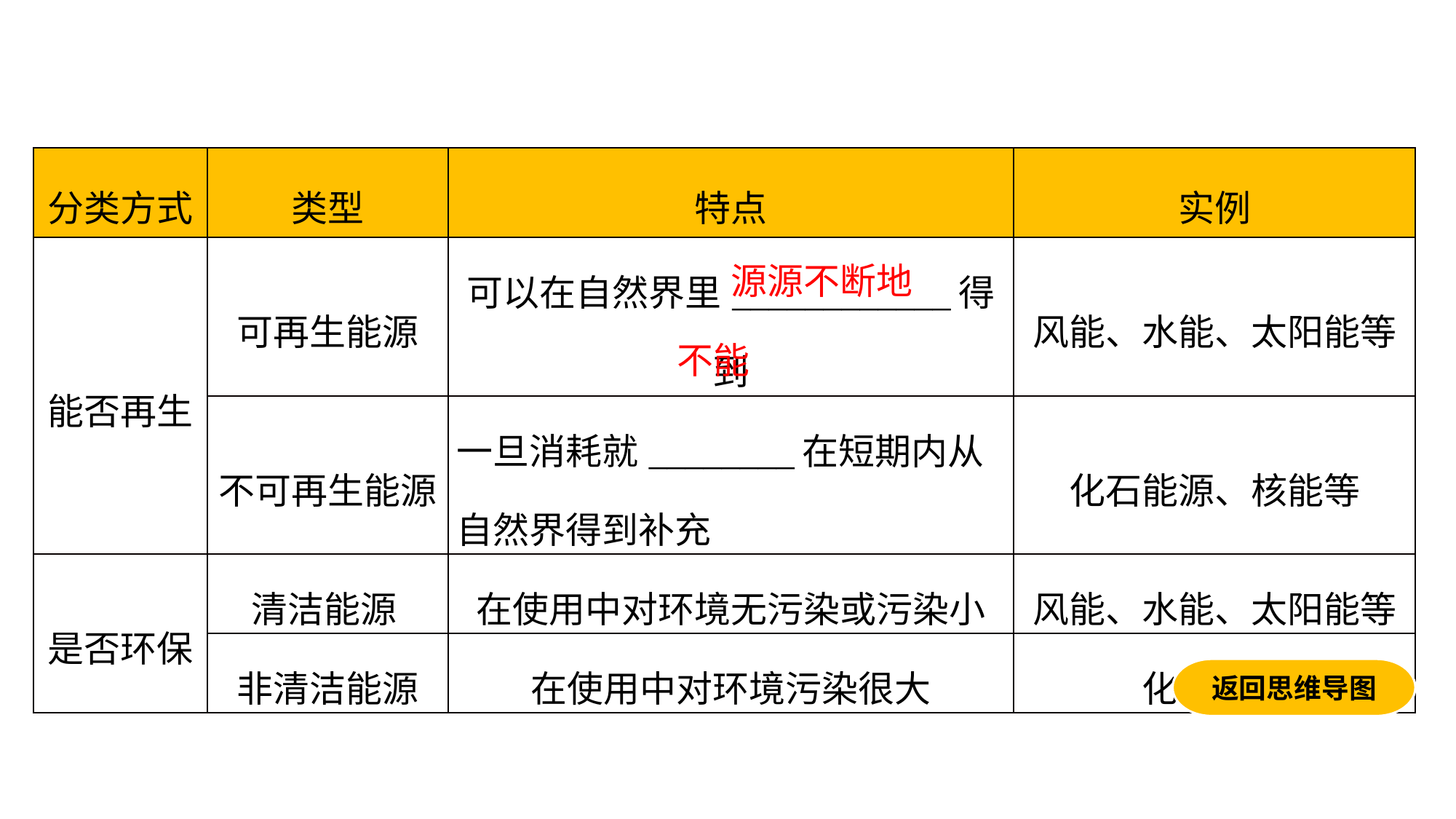

| 分类方式 | 类型 | 特点 | 实例 |
| --- | --- | --- | --- |
| 能否再生 | 可再生能源 | 可以在自然界里\_\_\_\_\_\_\_\_\_\_\_\_得到 | 风能、水能、太阳能等 |
|  | 不可再生能源 | 一旦消耗就\_\_\_\_\_\_\_\_在短期内从自然界得到补充 | 化石能源、核能等 |
| 是否环保 | 清洁能源 | 在使用中对环境无污染或污染小 | 风能、水能、太阳能等 |
|  | 非清洁能源 | 在使用中对环境污染很大 | 化石能源 |
源源不断地
不能
返回思维导图